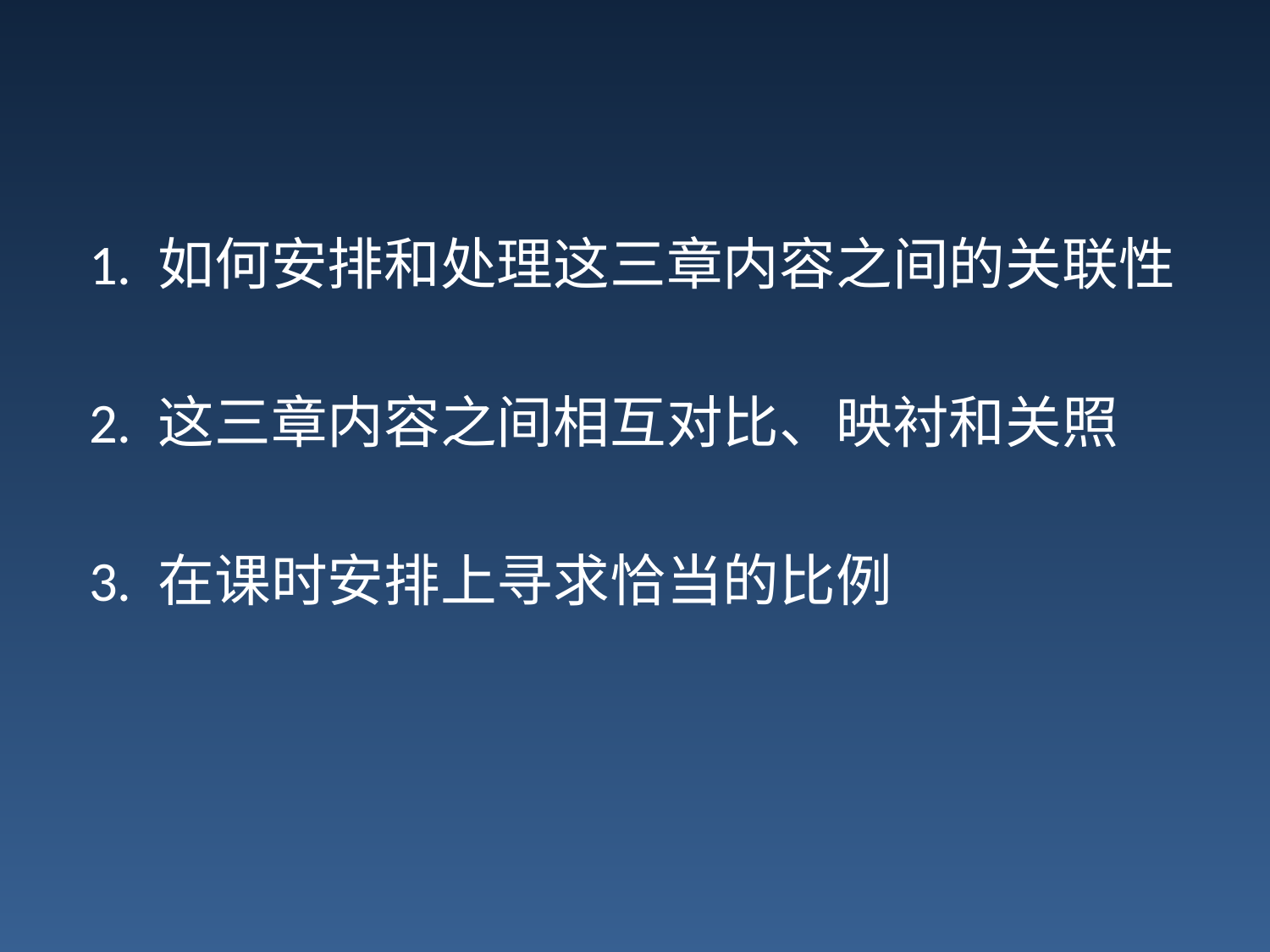

#
 1. 如何安排和处理这三章内容之间的关联性

 2. 这三章内容之间相互对比、映衬和关照

 3. 在课时安排上寻求恰当的比例